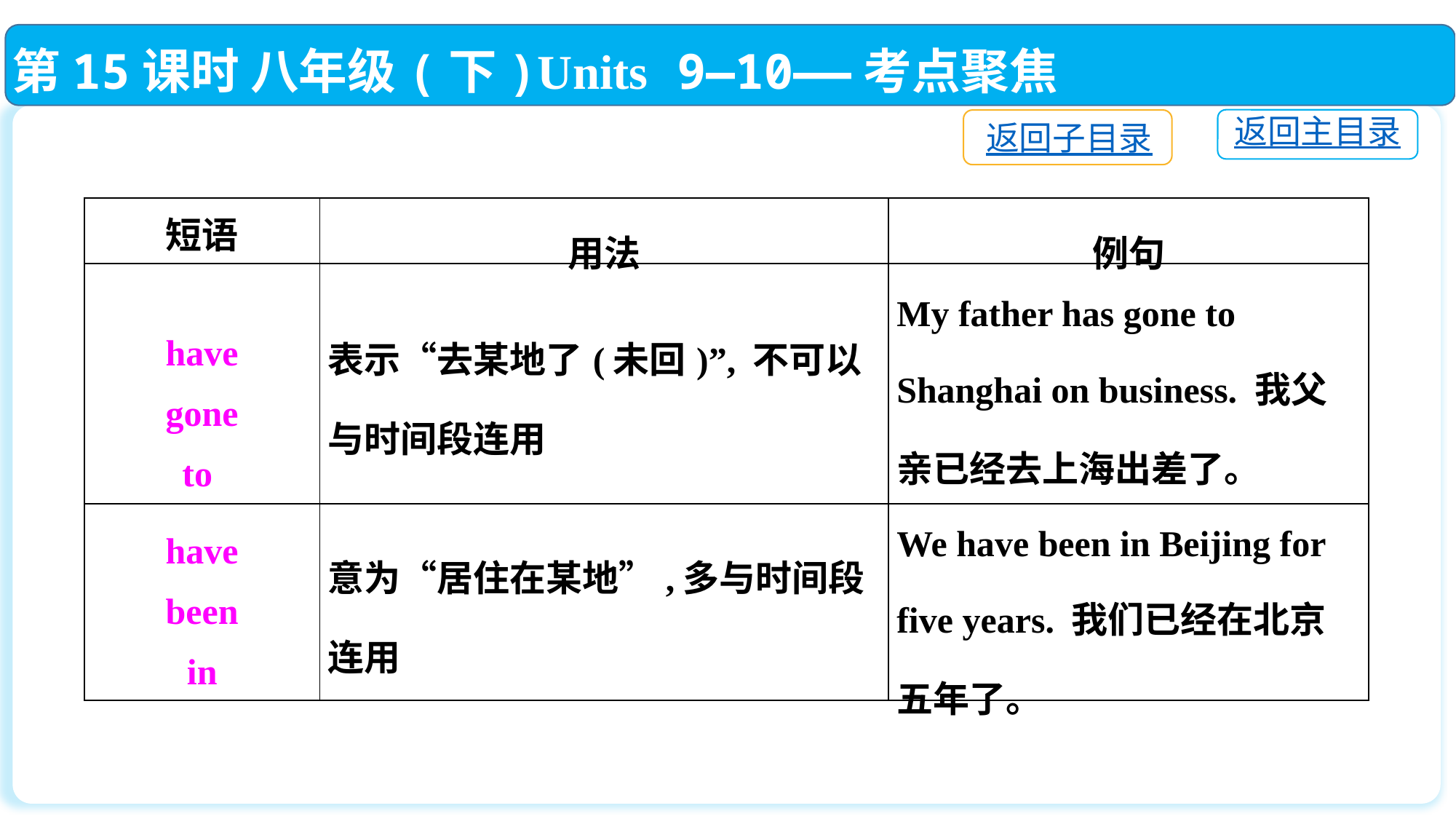

第15课时 八年级(下)Units 9—10——考点聚焦

返回主目录

返回子目录
| 短语 | 用法 | 例句 |
| --- | --- | --- |
| have gone to | 表示“去某地了(未回)”, 不可以与时间段连用 | My father has gone to Shanghai on business. 我父亲已经去上海出差了。 |
| have been in | 意为“居住在某地”,多与时间段连用 | We have been in Beijing for five years. 我们已经在北京五年了。 |